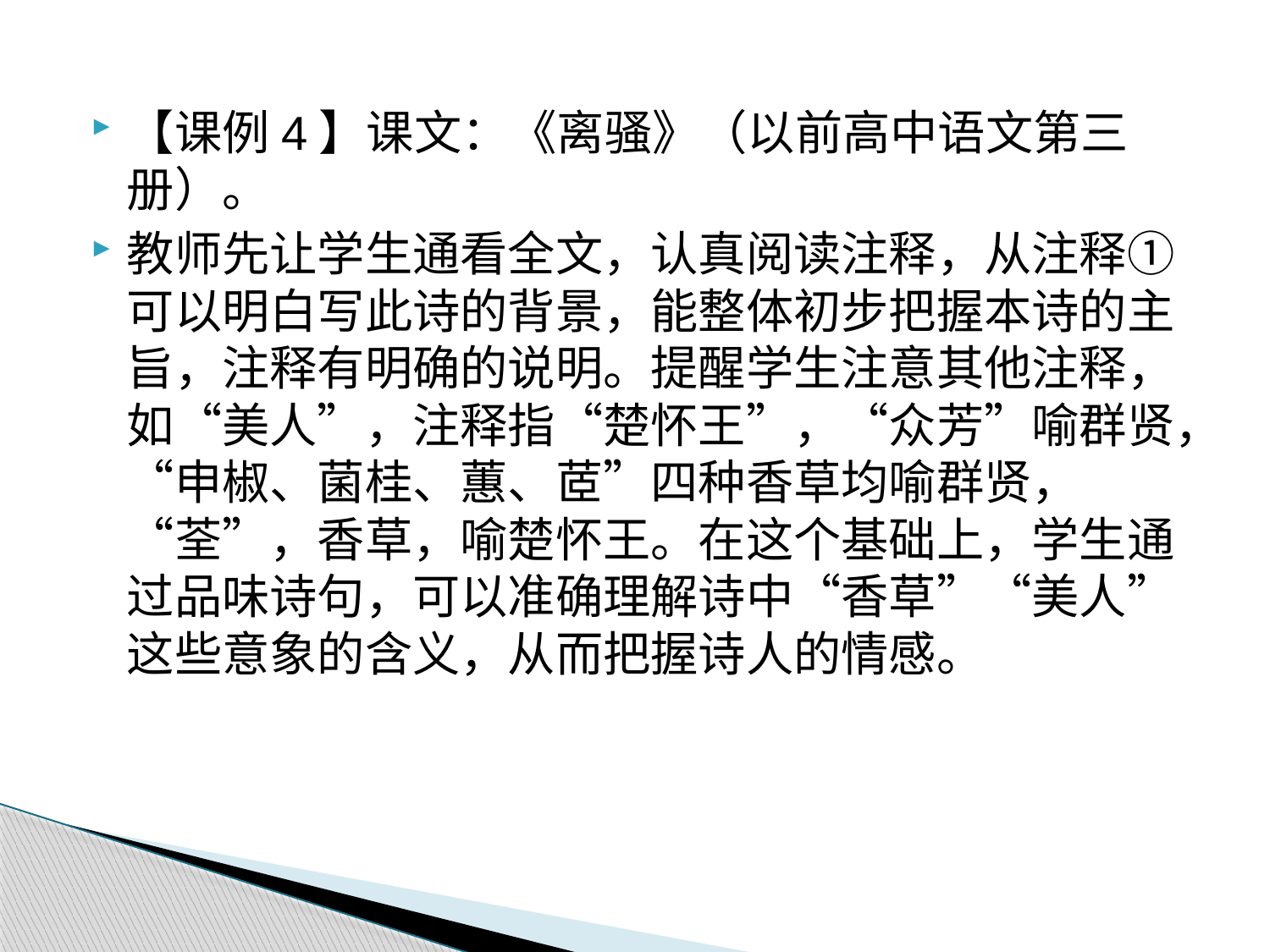

【课例4】课文：《离骚》（以前高中语文第三册）。
教师先让学生通看全文，认真阅读注释，从注释①可以明白写此诗的背景，能整体初步把握本诗的主旨，注释有明确的说明。提醒学生注意其他注释，如“美人”，注释指“楚怀王”，“众芳”喻群贤，“申椒、菌桂、蕙、茝”四种香草均喻群贤，“荃”，香草，喻楚怀王。在这个基础上，学生通过品味诗句，可以准确理解诗中“香草”“美人”这些意象的含义，从而把握诗人的情感。